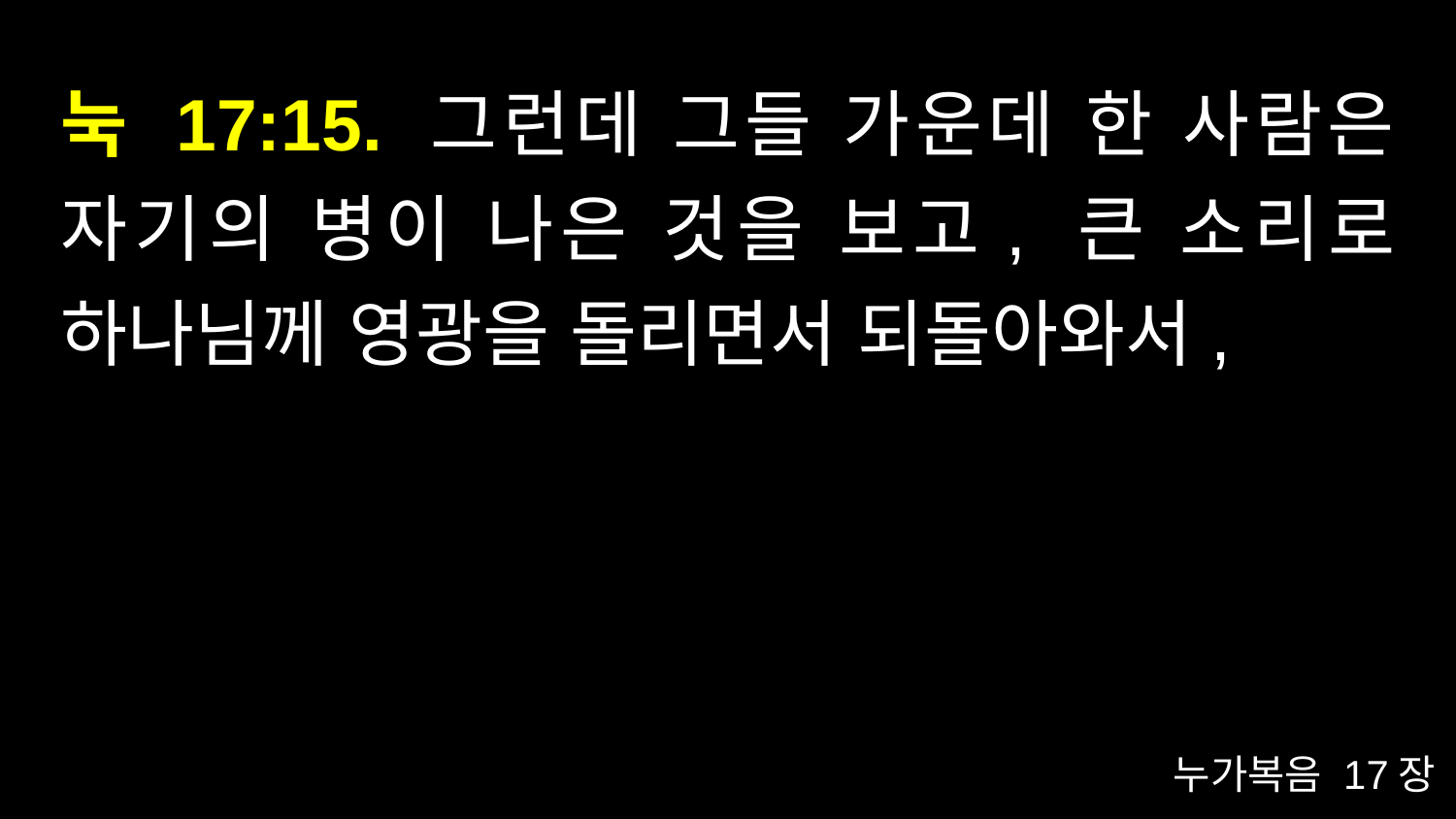

# 눅 17:15. 그런데 그들 가운데 한 사람은 자기의 병이 나은 것을 보고, 큰 소리로 하나님께 영광을 돌리면서 되돌아와서,
누가복음 17장